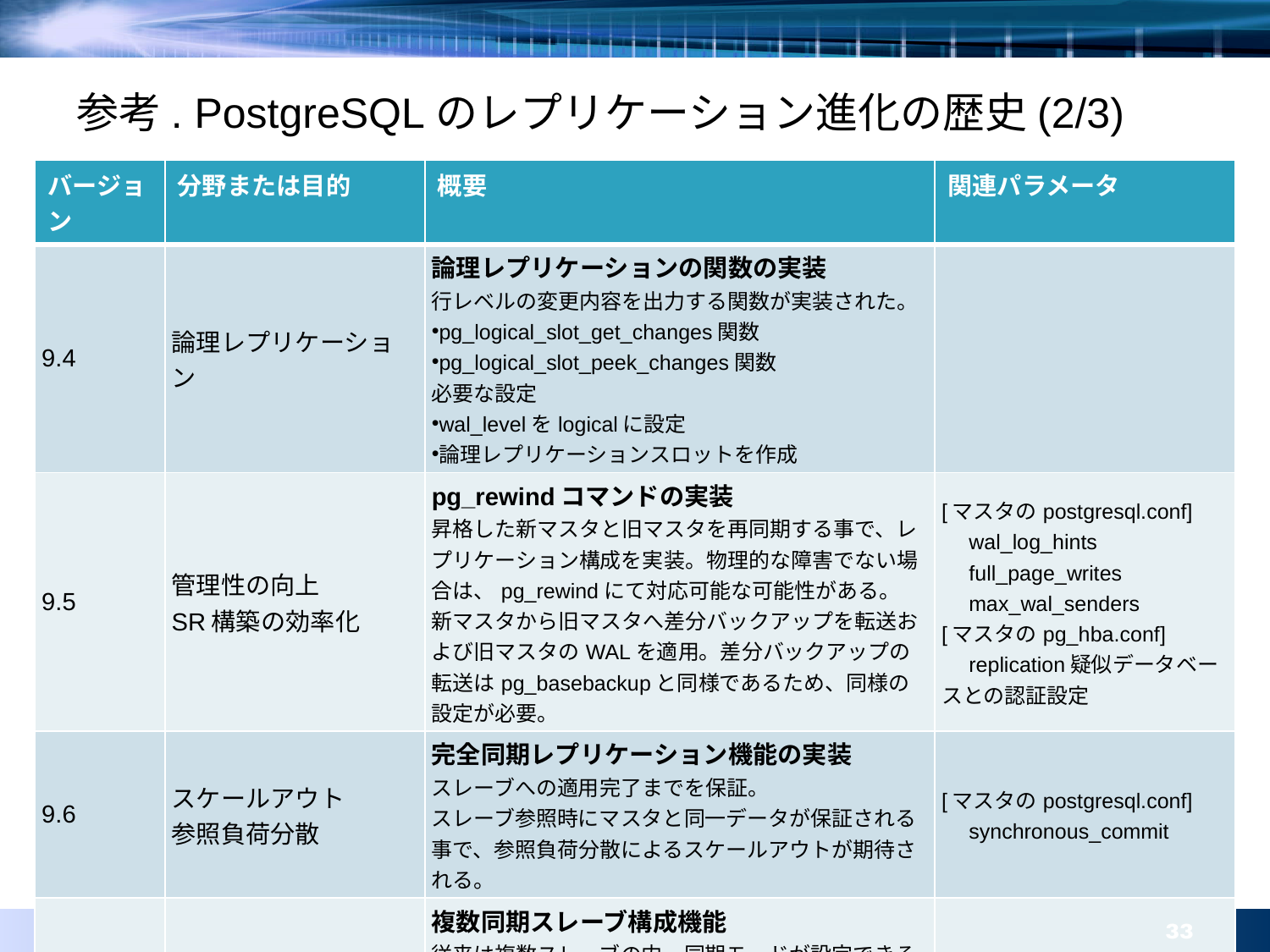

# 参考. PostgreSQLのレプリケーション進化の歴史(2/3)
| バージョン | 分野または目的 | 概要 | 関連パラメータ |
| --- | --- | --- | --- |
| 9.4 | 論理レプリケーション | 論理レプリケーションの関数の実装 行レベルの変更内容を出力する関数が実装された。 pg\_logical\_slot\_get\_changes関数 pg\_logical\_slot\_peek\_changes関数 必要な設定 wal\_levelをlogicalに設定 論理レプリケーションスロットを作成 |  |
| 9.5 | 管理性の向上 SR構築の効率化 | pg\_rewindコマンドの実装 昇格した新マスタと旧マスタを再同期する事で、レプリケーション構成を実装。物理的な障害でない場合は、pg\_rewindにて対応可能な可能性がある。 新マスタから旧マスタへ差分バックアップを転送および旧マスタのWALを適用。差分バックアップの転送はpg\_basebackupと同様であるため、同様の設定が必要。 | [マスタのpostgresql.conf] 　wal\_log\_hints 　full\_page\_writes 　max\_wal\_senders [マスタのpg\_hba.conf] 　replication疑似データベースとの認証設定 |
| 9.6 | スケールアウト 参照負荷分散 | 完全同期レプリケーション機能の実装 スレーブへの適用完了までを保証。 スレーブ参照時にマスタと同一データが保証される事で、参照負荷分散によるスケールアウトが期待される。 | [マスタのpostgresql.conf] 　synchronous\_commit |
| 9.6 | データ保護の多重化 | 複数同期スレーブ構成機能 従来は複数スレーブの内、同期モードが設定できるのは１台のみであったが、その制限が無くなった。 同時に複数スレーブに対して同期モードが設定できる。 | [マスタのpostgresql.conf] synchronous\_standby\_names |
33